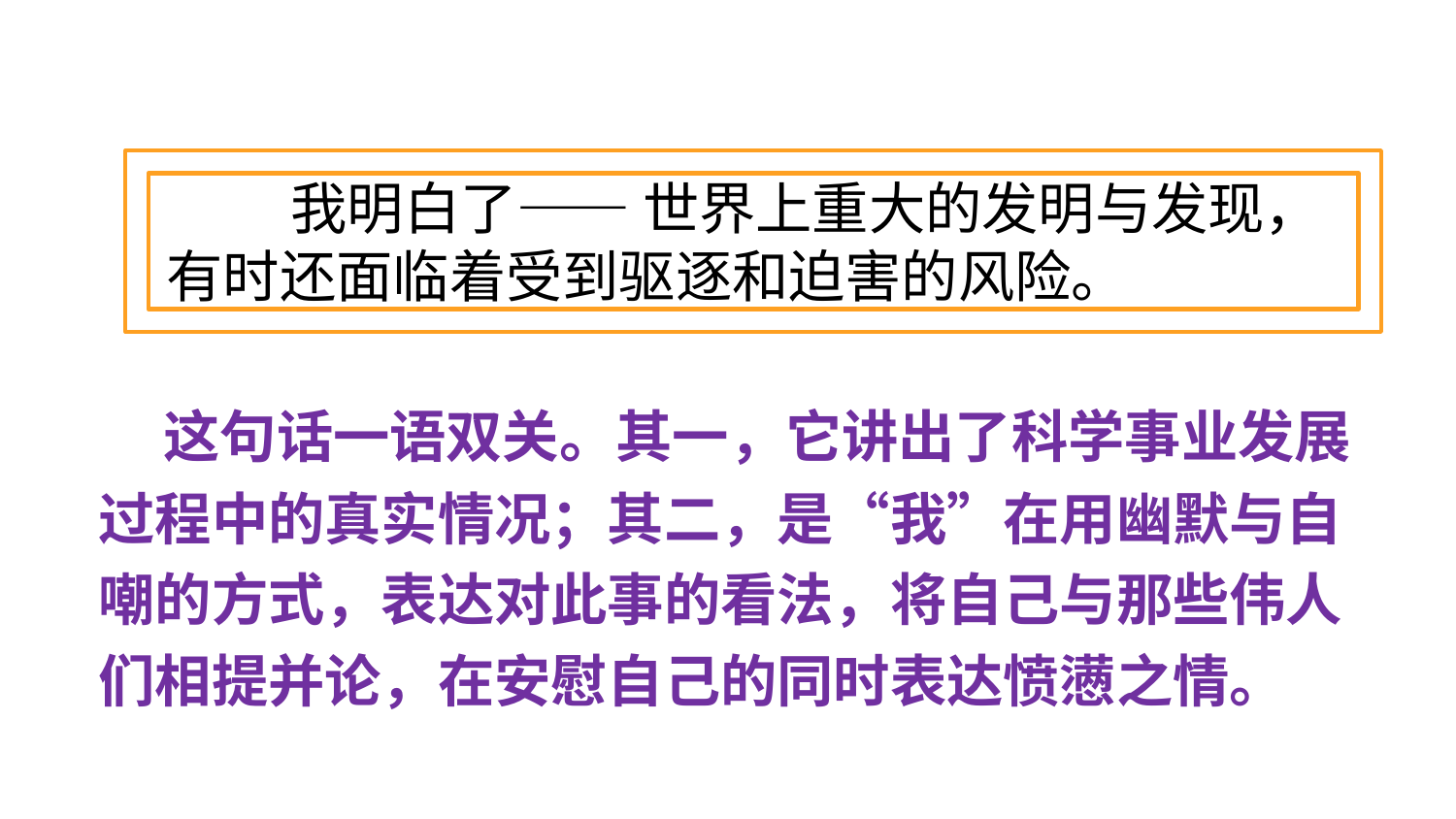

我明白了—— 世界上重大的发明与发现，有时还面临着受到驱逐和迫害的风险。
    这句话一语双关。其一，它讲出了科学事业发展过程中的真实情况；其二，是“我”在用幽默与自嘲的方式，表达对此事的看法，将自己与那些伟人们相提并论，在安慰自己的同时表达愤懑之情。